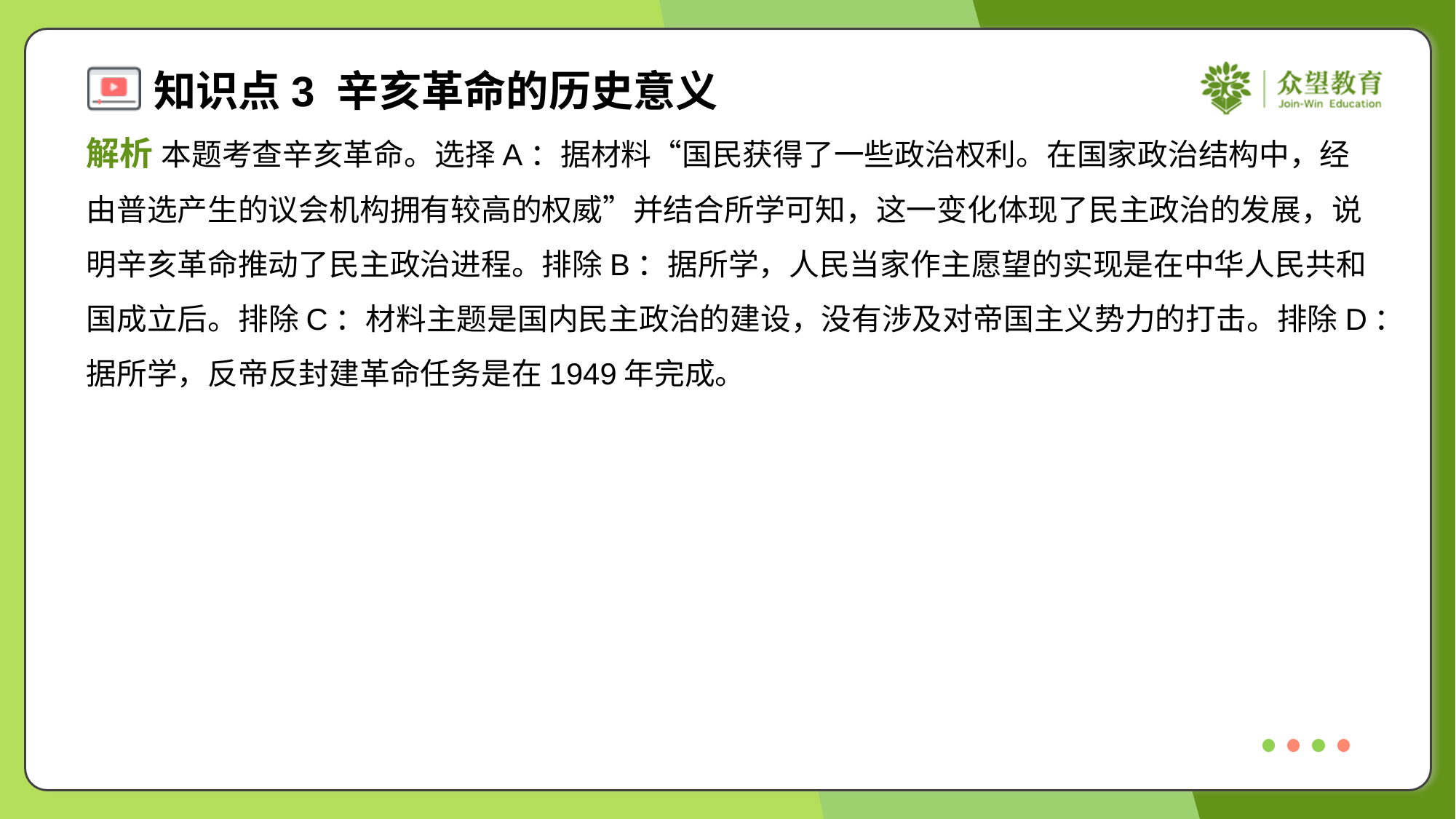

解析 本题考查辛亥革命。选择A：据材料“国民获得了一些政治权利。在国家政治结构中，经
由普选产生的议会机构拥有较高的权威”并结合所学可知，这一变化体现了民主政治的发展，说
明辛亥革命推动了民主政治进程。排除B：据所学，人民当家作主愿望的实现是在中华人民共和
国成立后。排除C：材料主题是国内民主政治的建设，没有涉及对帝国主义势力的打击。排除D：
据所学，反帝反封建革命任务是在1949年完成。